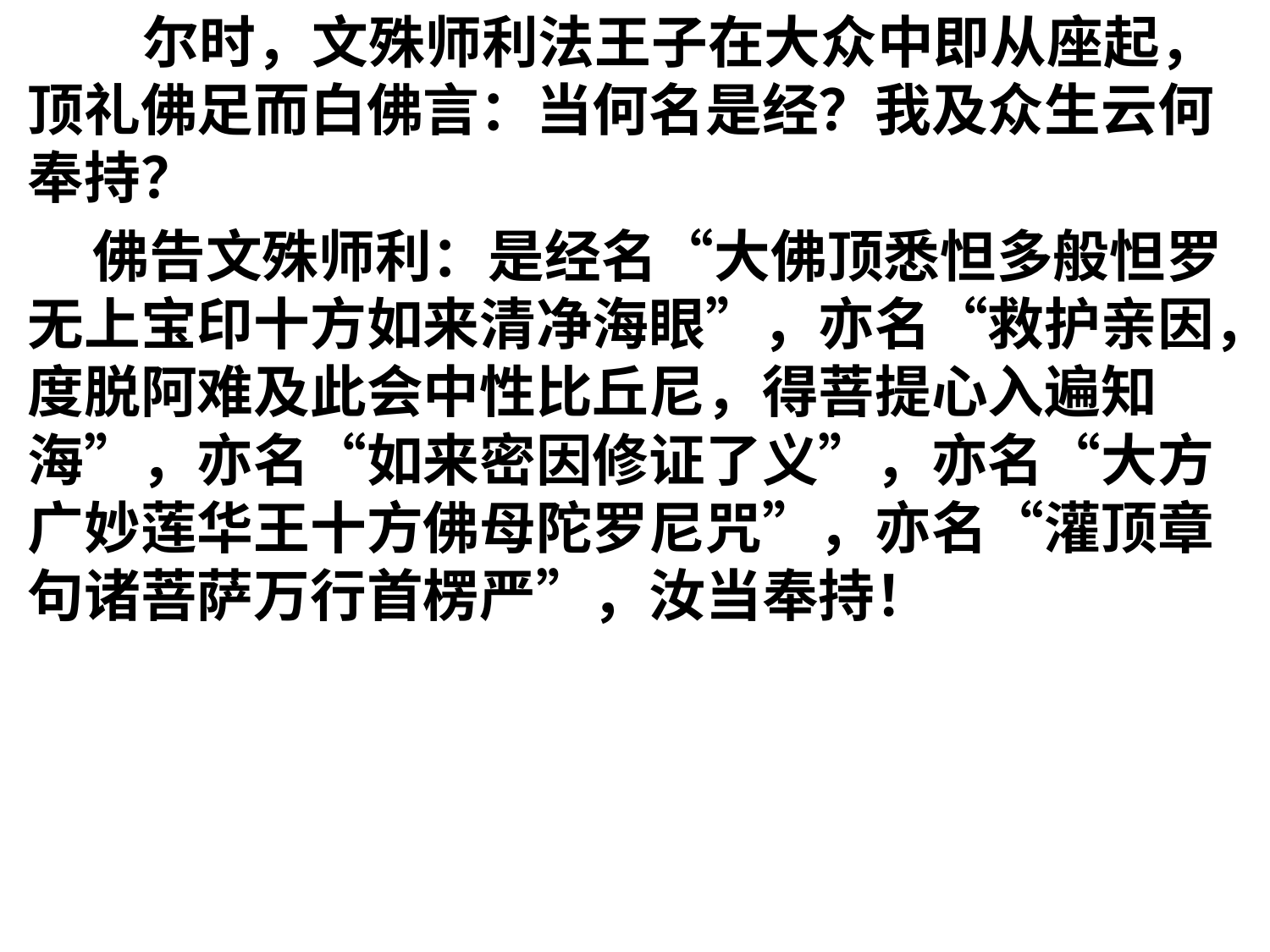

尔时，文殊师利法王子在大众中即从座起，顶礼佛足而白佛言：当何名是经？我及众生云何奉持？
    佛告文殊师利：是经名“大佛顶悉怛多般怛罗无上宝印十方如来清净海眼”，亦名“救护亲因，度脱阿难及此会中性比丘尼，得菩提心入遍知海”，亦名“如来密因修证了义”，亦名“大方广妙莲华王十方佛母陀罗尼咒”，亦名“灌顶章句诸菩萨万行首楞严”，汝当奉持！